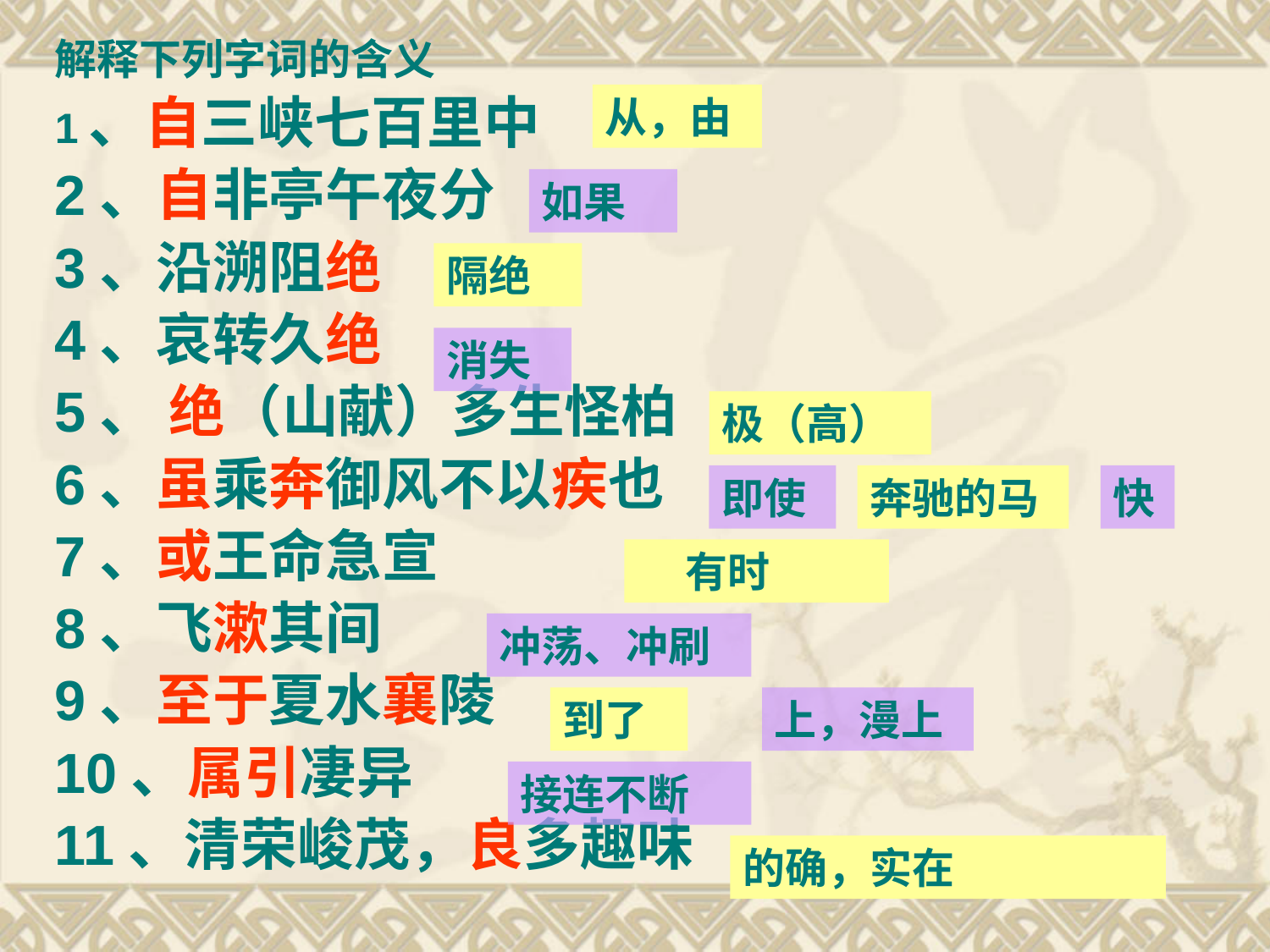

解释下列字词的含义
1、自三峡七百里中
2、自非亭午夜分
3、沿溯阻绝
4、哀转久绝
5、 绝（山献）多生怪柏
6、虽乘奔御风不以疾也
7、或王命急宣
8、飞漱其间
9、至于夏水襄陵
10、属引凄异
11、清荣峻茂，良多趣味
从，由
如果
隔绝
消失
极（高）
即使
奔驰的马
快
    有时
冲荡、冲刷
到了
上，漫上
接连不断
的确，实在